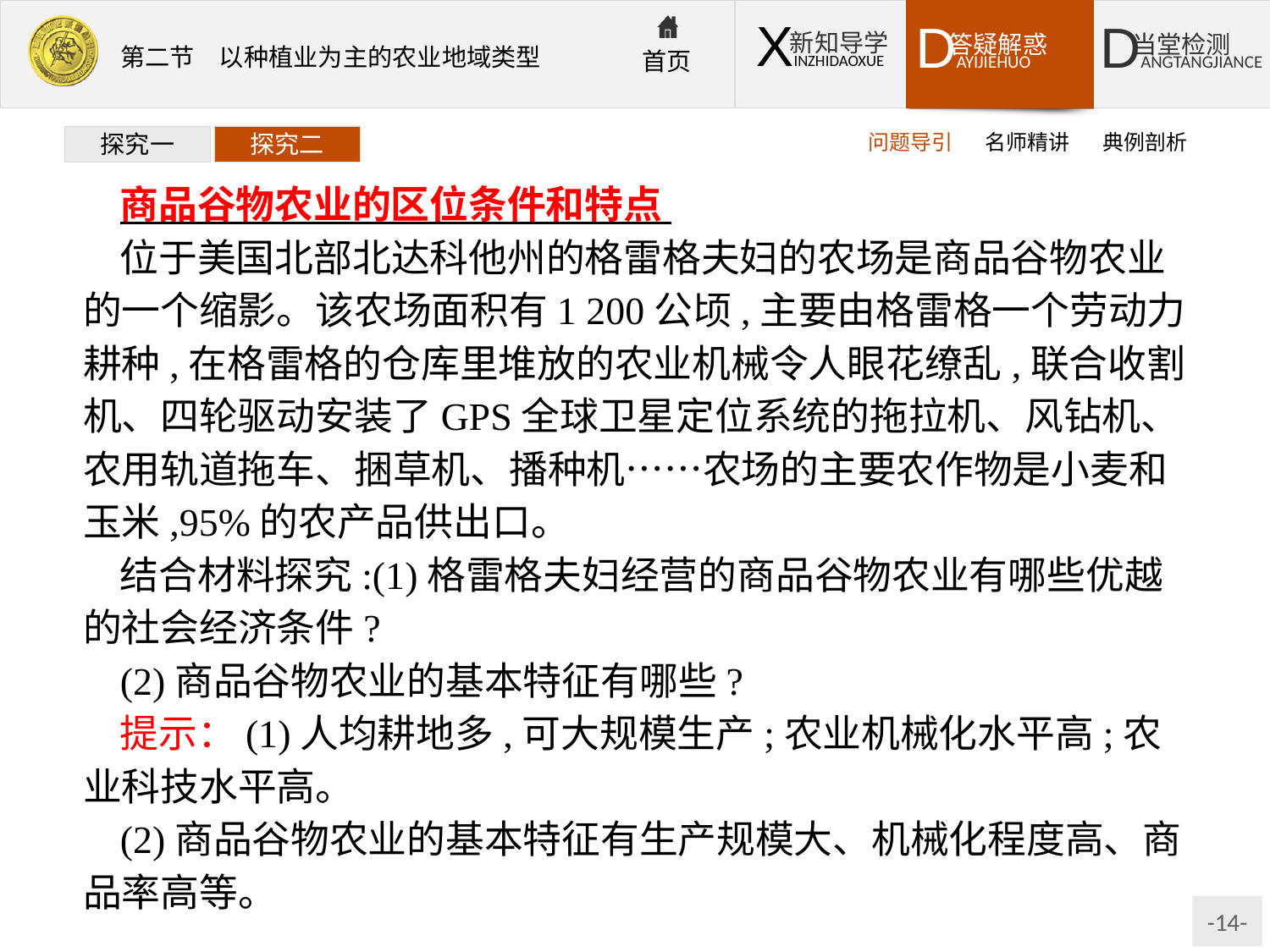

问题导引
名师精讲
典例剖析
探究一
探究二
商品谷物农业的区位条件和特点
位于美国北部北达科他州的格雷格夫妇的农场是商品谷物农业的一个缩影。该农场面积有1 200公顷,主要由格雷格一个劳动力耕种,在格雷格的仓库里堆放的农业机械令人眼花缭乱,联合收割机、四轮驱动安装了GPS全球卫星定位系统的拖拉机、风钻机、农用轨道拖车、捆草机、播种机……农场的主要农作物是小麦和玉米,95%的农产品供出口。
结合材料探究:(1)格雷格夫妇经营的商品谷物农业有哪些优越的社会经济条件?
(2)商品谷物农业的基本特征有哪些?
提示：(1)人均耕地多,可大规模生产;农业机械化水平高;农业科技水平高。
(2)商品谷物农业的基本特征有生产规模大、机械化程度高、商品率高等。